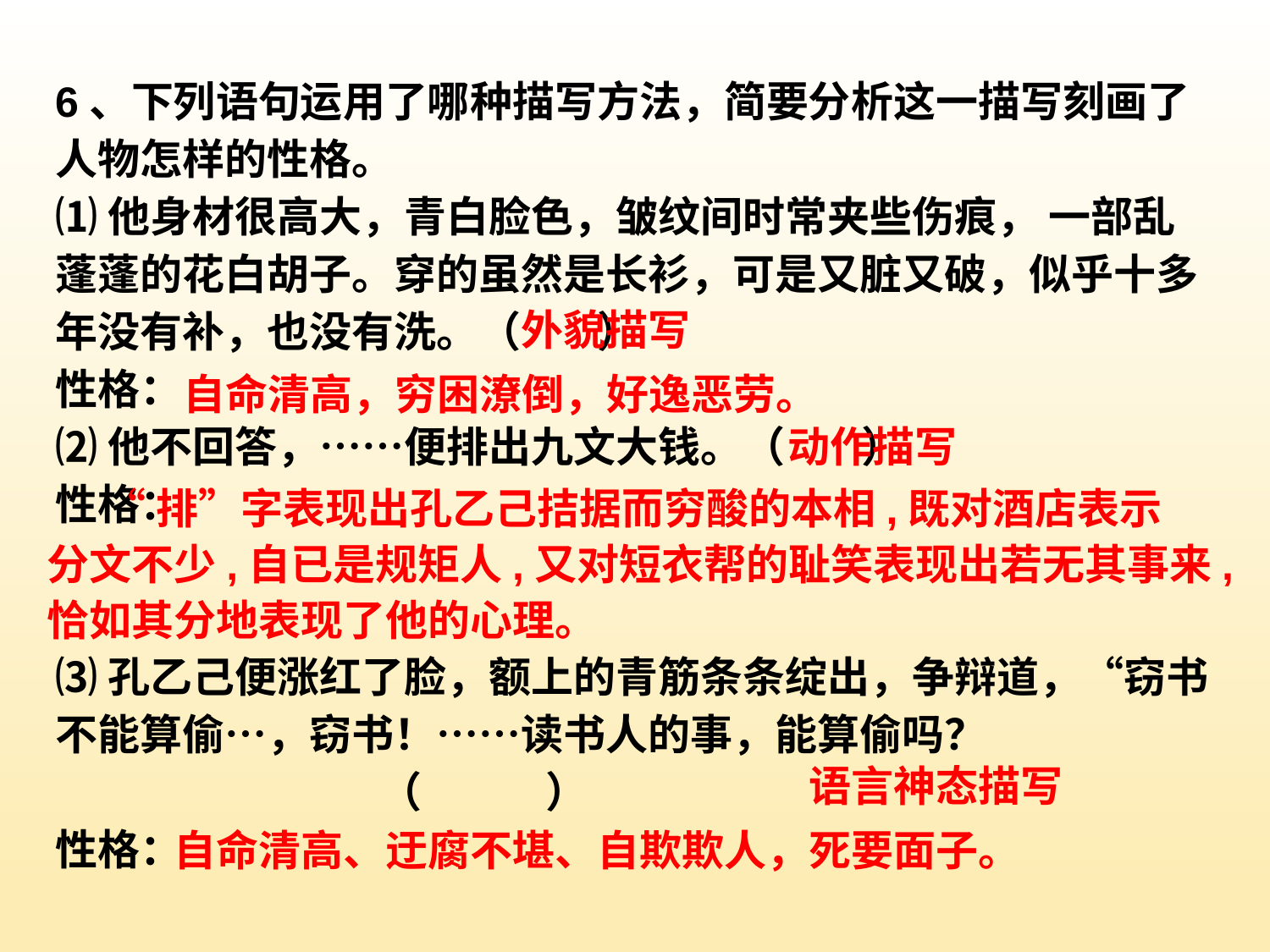

6、下列语句运用了哪种描写方法，简要分析这一描写刻画了人物怎样的性格。
⑴他身材很高大，青白脸色，皱纹间时常夹些伤痕， 一部乱蓬蓬的花白胡子。穿的虽然是长衫，可是又脏又破，似乎十多年没有补，也没有洗。（        ）
性格：
⑵他不回答，……便排出九文大钱。（        ）
性格：

⑶孔乙己便涨红了脸，额上的青筋条条绽出，争辩道，“窃书不能算偷…，窃书！……读书人的事，能算偷吗？
                                 （             ）
性格：
外貌描写
自命清高，穷困潦倒，好逸恶劳。
动作描写
      “排”字表现出孔乙己拮据而穷酸的本相,既对酒店表示
分文不少,自已是规矩人,又对短衣帮的耻笑表现出若无其事来,
恰如其分地表现了他的心理。

语言神态描写
自命清高、迂腐不堪、自欺欺人，死要面子。